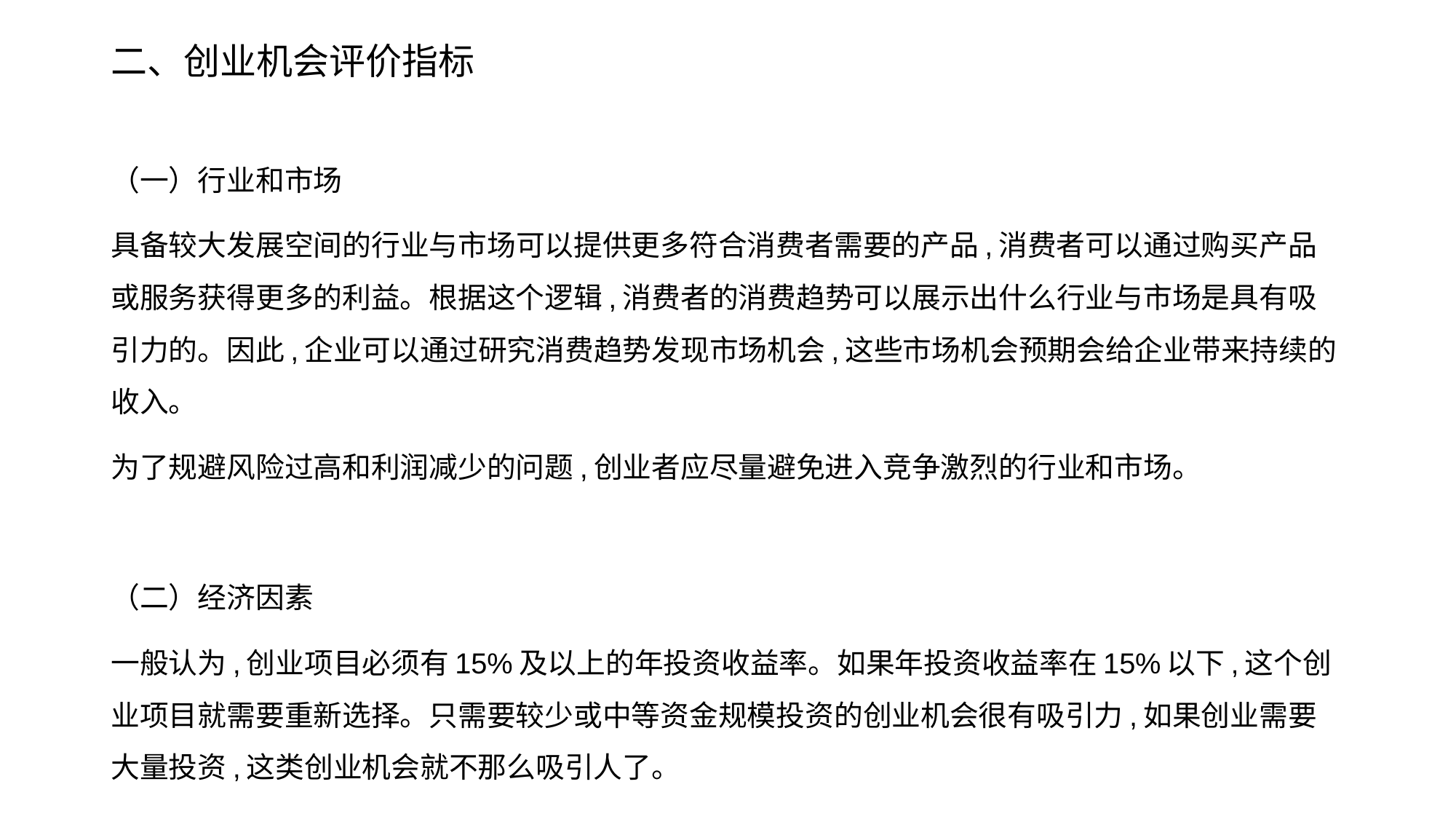

# 二、创业机会评价指标
（一）行业和市场
具备较大发展空间的行业与市场可以提供更多符合消费者需要的产品,消费者可以通过购买产品或服务获得更多的利益。根据这个逻辑,消费者的消费趋势可以展示出什么行业与市场是具有吸引力的。因此,企业可以通过研究消费趋势发现市场机会,这些市场机会预期会给企业带来持续的收入。
为了规避风险过高和利润减少的问题,创业者应尽量避免进入竞争激烈的行业和市场。

（二）经济因素
一般认为,创业项目必须有15%及以上的年投资收益率。如果年投资收益率在15%以下,这个创业项目就需要重新选择。只需要较少或中等资金规模投资的创业机会很有吸引力,如果创业需要大量投资,这类创业机会就不那么吸引人了。